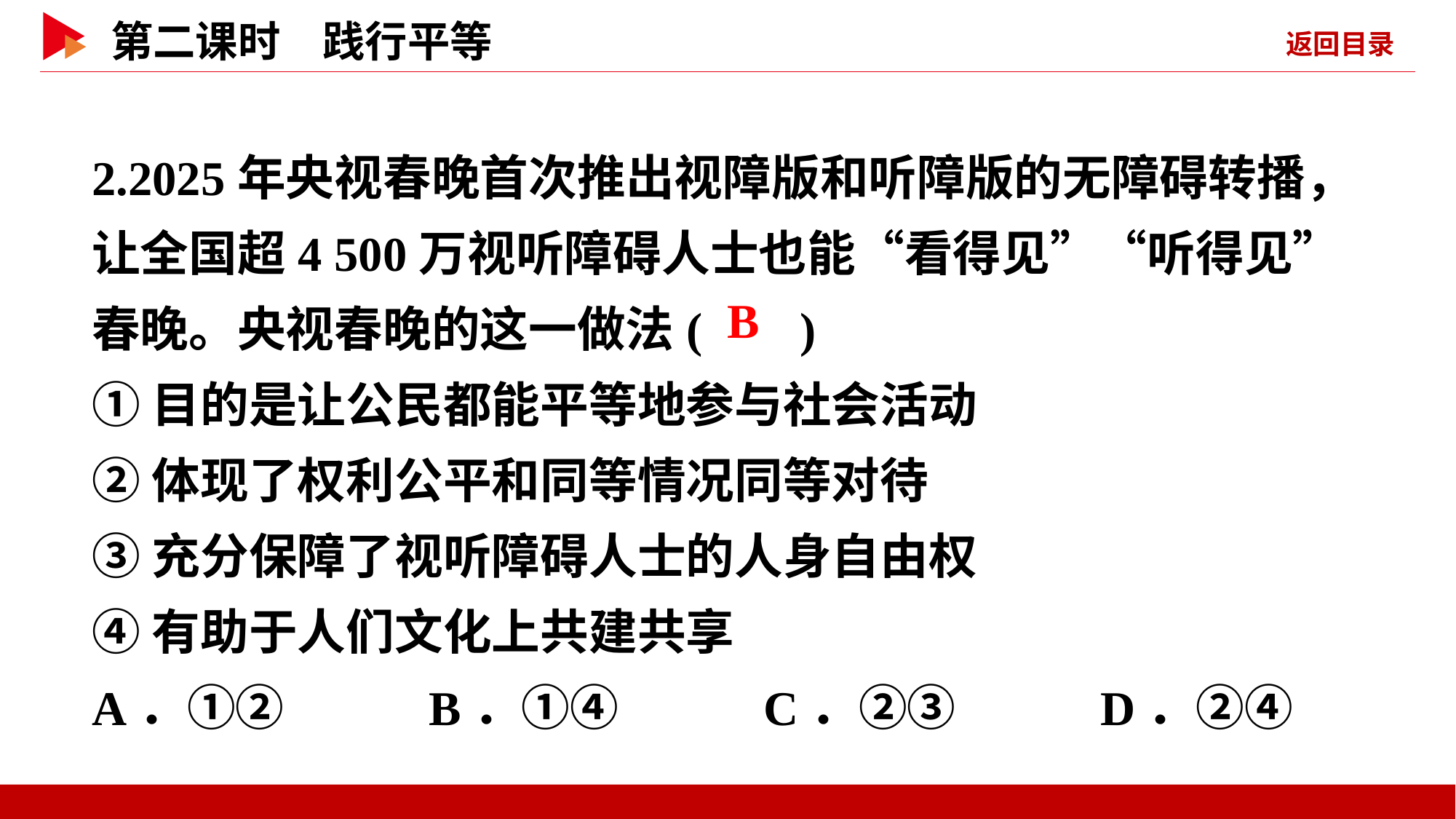

2.2025年央视春晚首次推出视障版和听障版的无障碍转播，让全国超4 500万视听障碍人士也能“看得见”“听得见”春晚。央视春晚的这一做法(        )
①目的是让公民都能平等地参与社会活动
②体现了权利公平和同等情况同等对待
③充分保障了视听障碍人士的人身自由权
④有助于人们文化上共建共享
A．①②            B．①④            C．②③            D．②④
   B